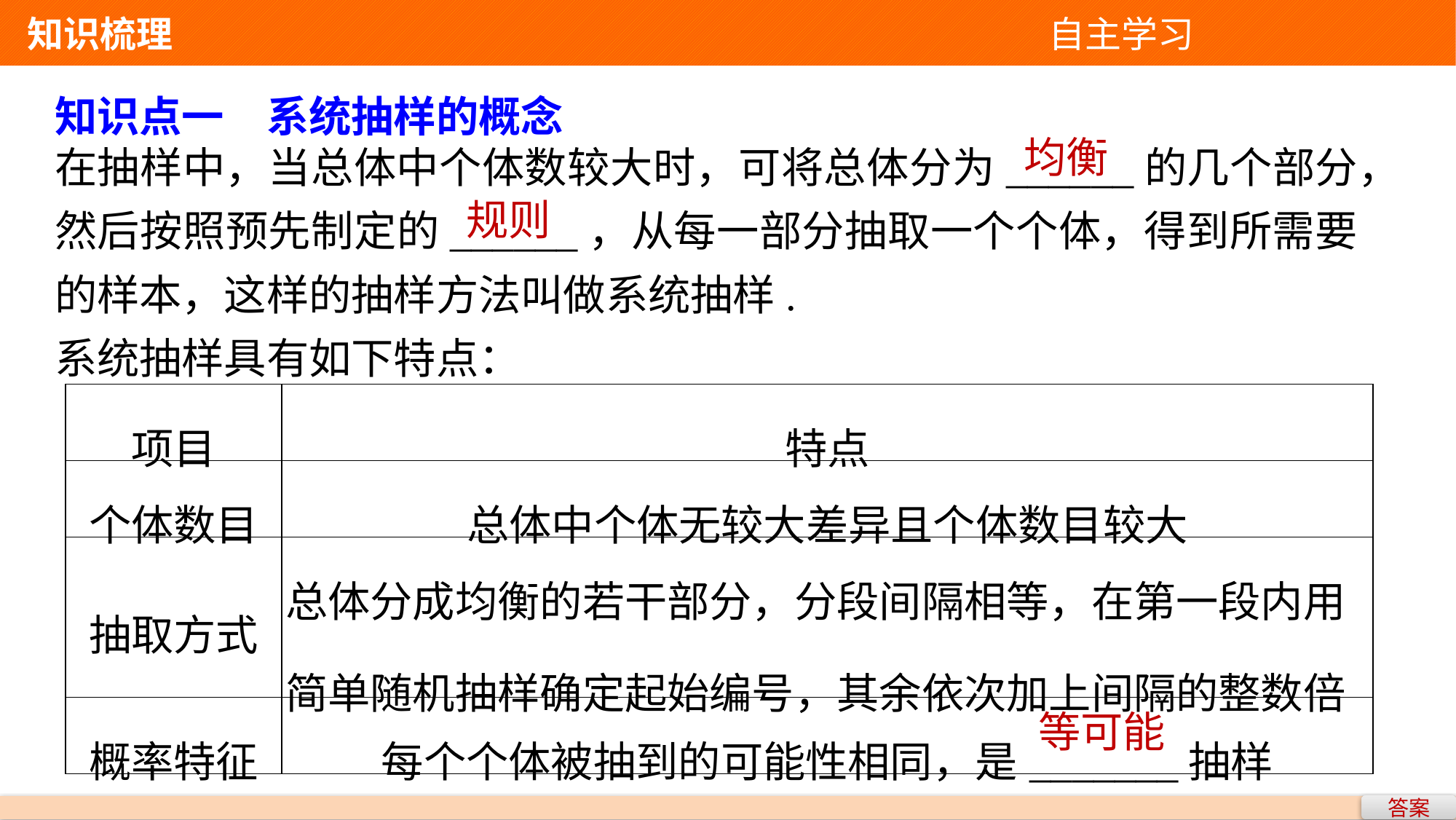

知识梳理                                                                                                           自主学习
知识点一　系统抽样的概念
在抽样中，当总体中个体数较大时，可将总体分为______的几个部分，然后按照预先制定的______，从每一部分抽取一个个体，得到所需要的样本，这样的抽样方法叫做系统抽样.
系统抽样具有如下特点：
均衡
规则
| 项目 | 特点 |
| --- | --- |
| 个体数目 | 总体中个体无较大差异且个体数目较大 |
| 抽取方式 | 总体分成均衡的若干部分，分段间隔相等，在第一段内用简单随机抽样确定起始编号，其余依次加上间隔的整数倍 |
| 概率特征 | 每个个体被抽到的可能性相同，是\_\_\_\_\_\_\_抽样 |
等可能
答案